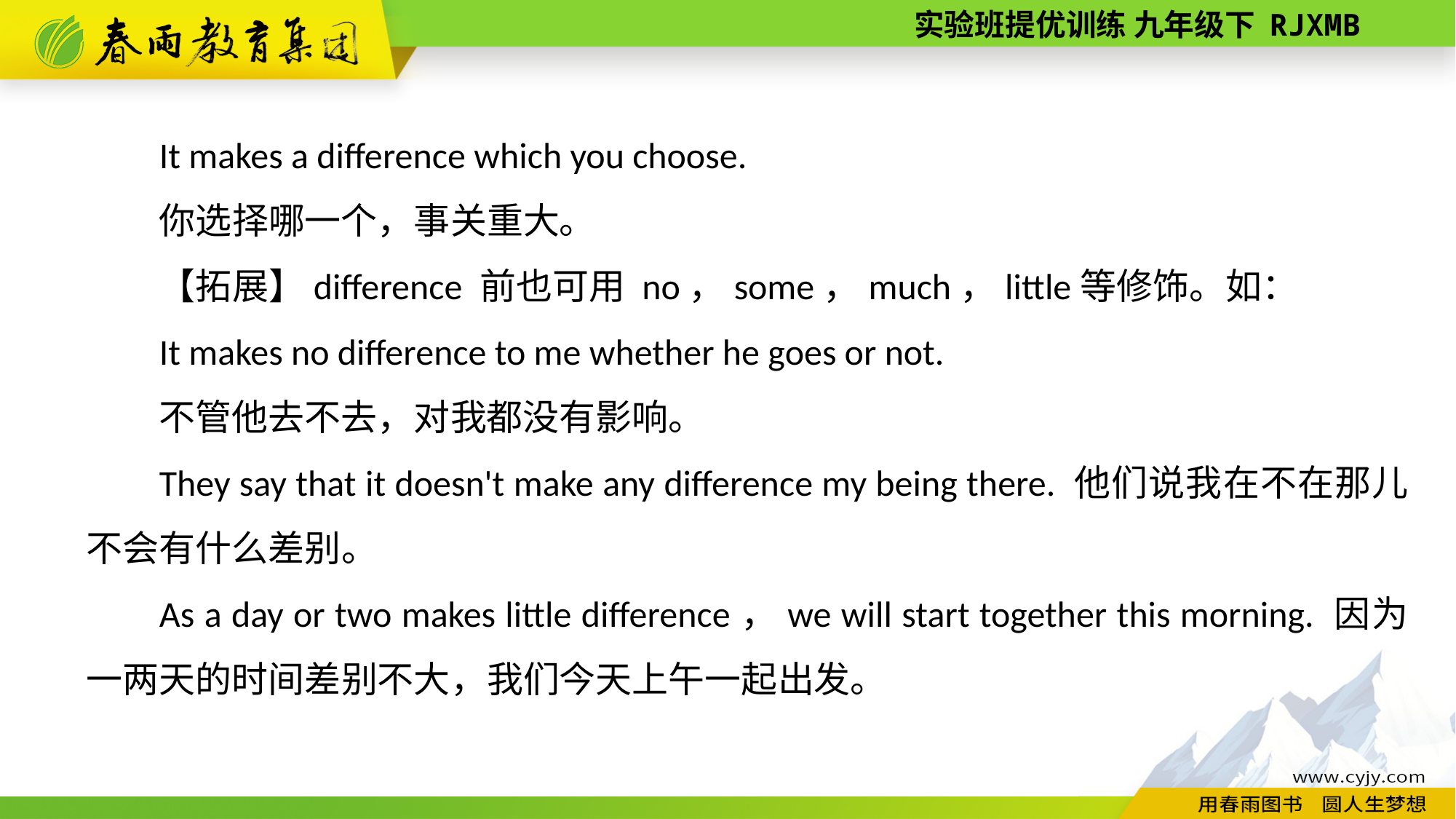

It makes a difference which you choose.
你选择哪一个，事关重大。
【拓展】difference 前也可用 no，some，much，little等修饰。如：
It makes no difference to me whether he goes or not.
不管他去不去，对我都没有影响。
They say that it doesn't make any difference my being there. 他们说我在不在那儿不会有什么差别。
As a day or two makes little difference，we will start together this morning. 因为一两天的时间差别不大，我们今天上午一起出发。